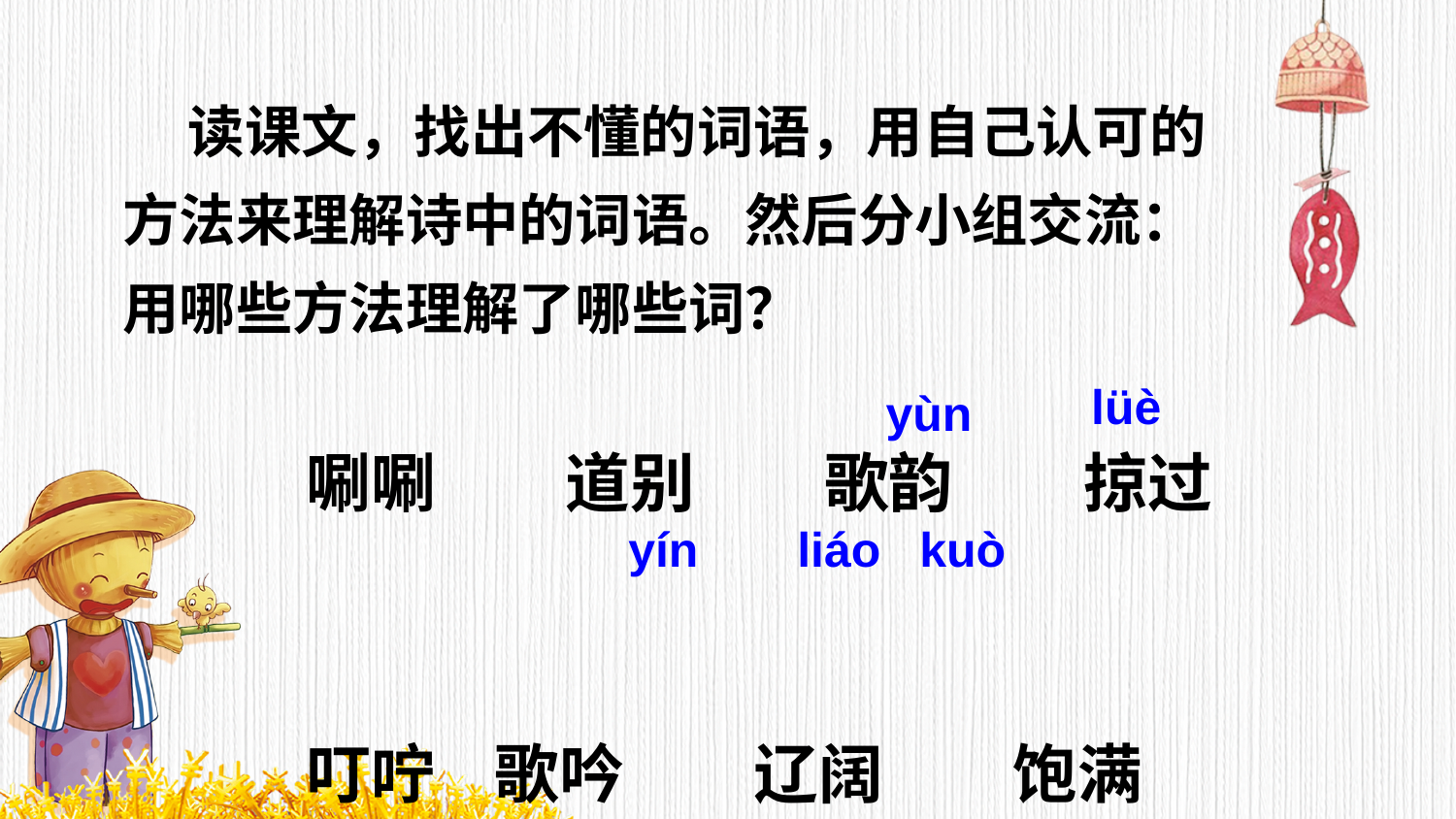

读课文，找出不懂的词语，用自己认可的方法来理解诗中的词语。然后分小组交流：用哪些方法理解了哪些词？
lüè
yùn
唰唰　　道别　　歌韵　　掠过
叮咛    歌吟　　辽阔　　饱满
yín
kuò
liáo